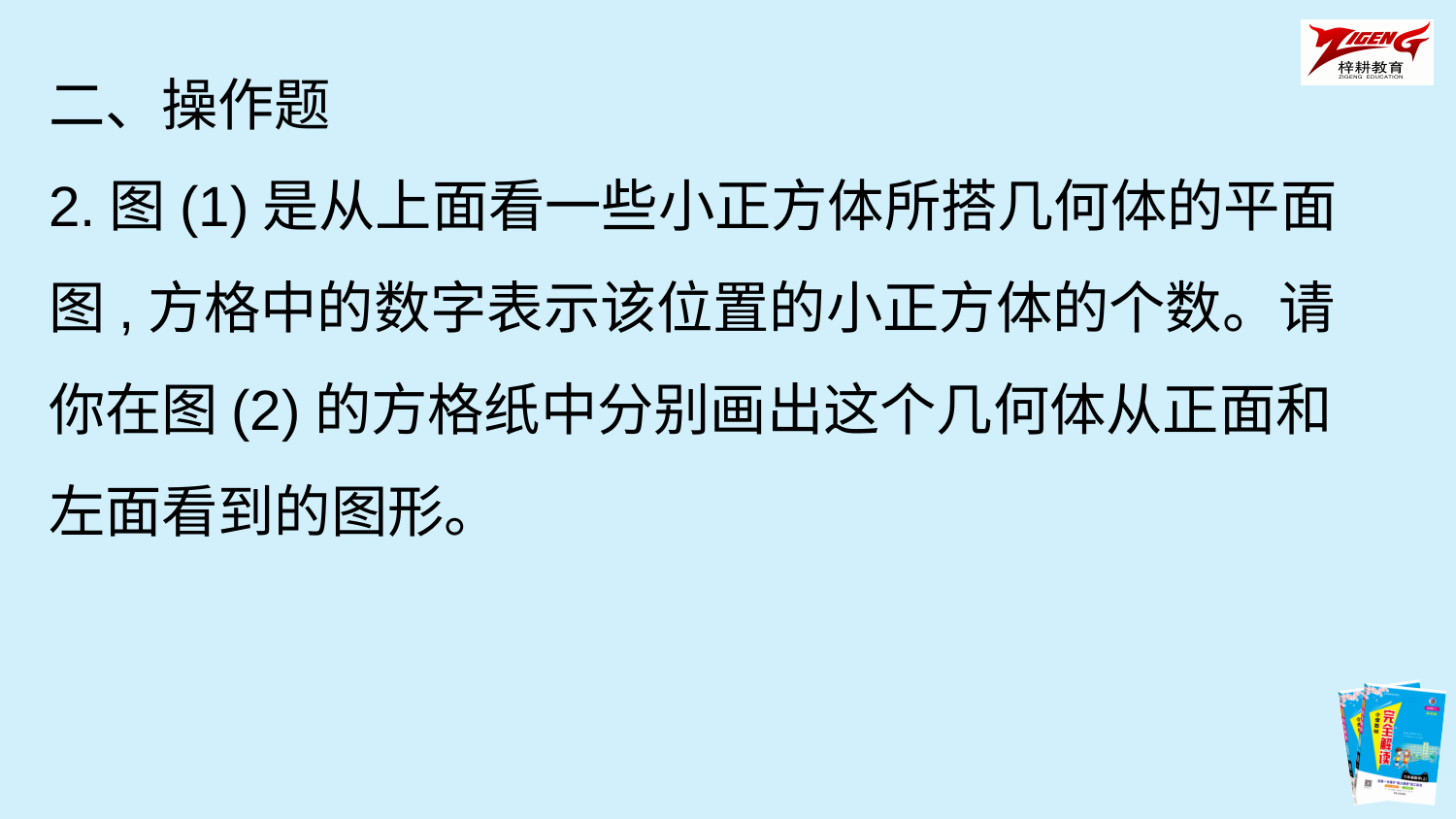

二、操作题
2.图(1)是从上面看一些小正方体所搭几何体的平面图,方格中的数字表示该位置的小正方体的个数。请你在图(2)的方格纸中分别画出这个几何体从正面和左面看到的图形。